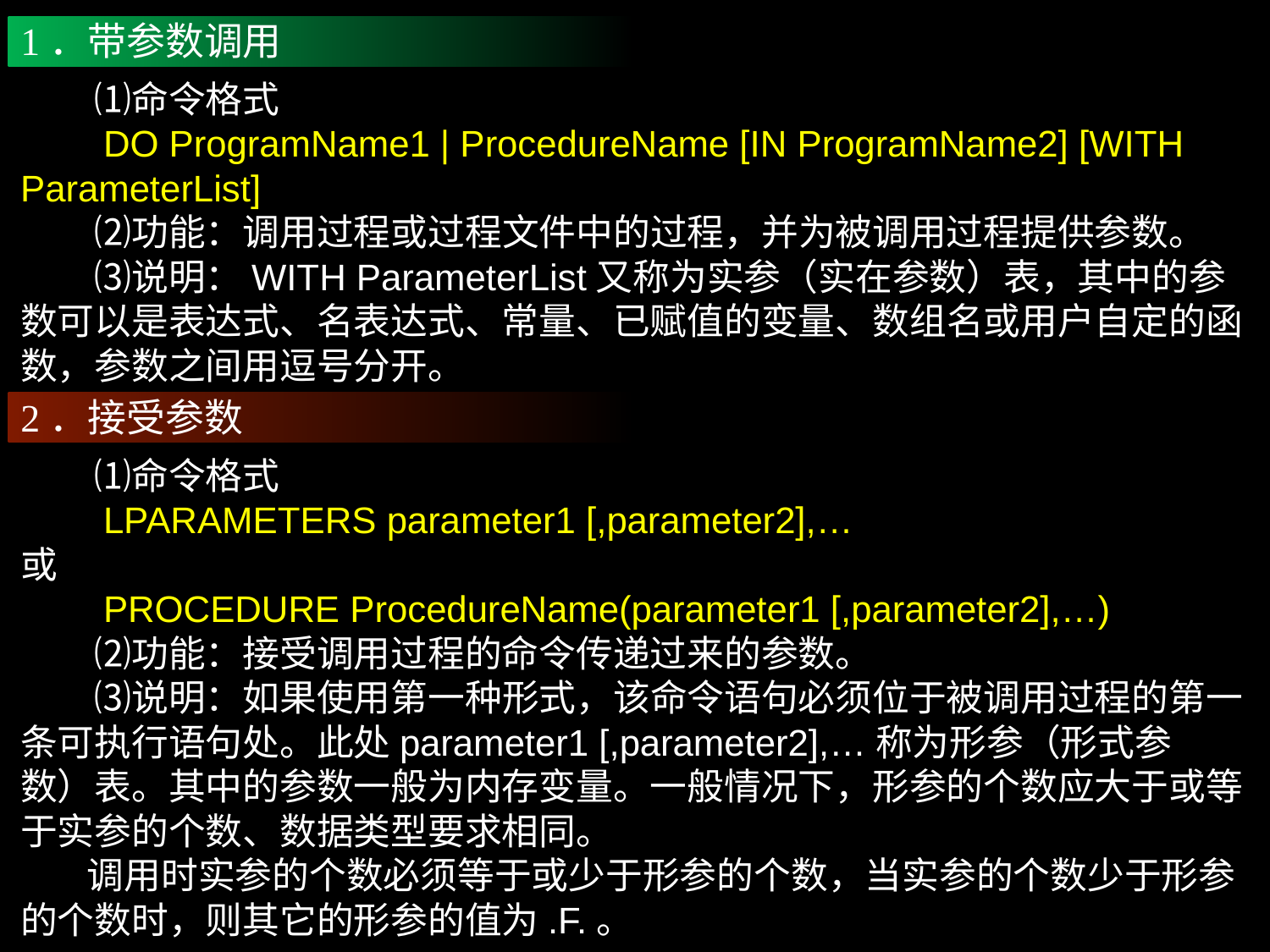

1．带参数调用
　　⑴命令格式
　　DO ProgramName1 | ProcedureName [IN ProgramName2] [WITH ParameterList]
　　⑵功能：调用过程或过程文件中的过程，并为被调用过程提供参数。
　　⑶说明：WITH ParameterList又称为实参（实在参数）表，其中的参数可以是表达式、名表达式、常量、已赋值的变量、数组名或用户自定的函数，参数之间用逗号分开。
2．接受参数
　　⑴命令格式
　　LPARAMETERS parameter1 [,parameter2],…
或
　　PROCEDURE ProcedureName(parameter1 [,parameter2],…)
　　⑵功能：接受调用过程的命令传递过来的参数。
　　⑶说明：如果使用第一种形式，该命令语句必须位于被调用过程的第一条可执行语句处。此处parameter1 [,parameter2],…称为形参（形式参数）表。其中的参数一般为内存变量。一般情况下，形参的个数应大于或等于实参的个数、数据类型要求相同。
       调用时实参的个数必须等于或少于形参的个数，当实参的个数少于形参的个数时，则其它的形参的值为.F.。